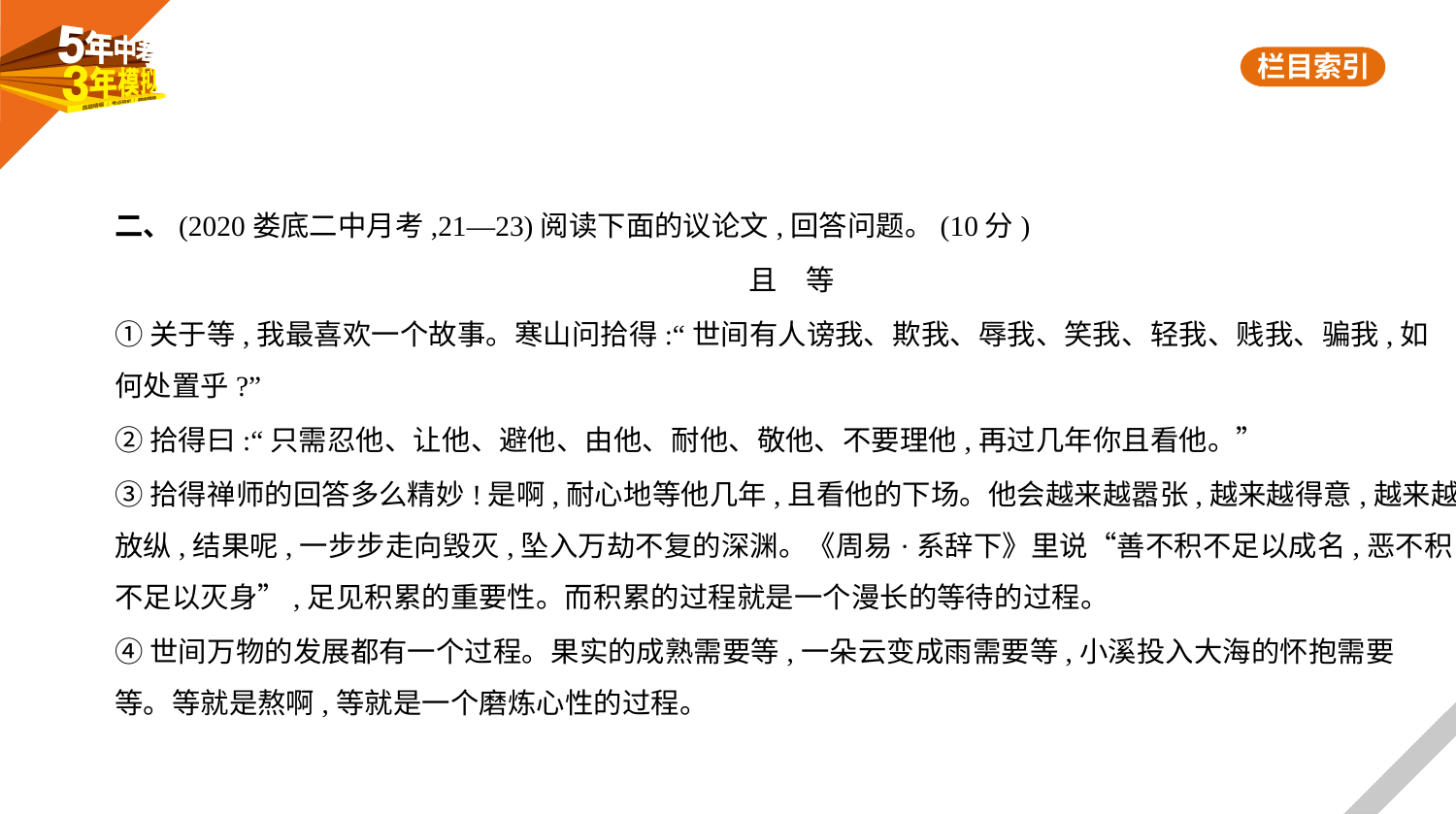

二、(2020娄底二中月考,21—23)阅读下面的议论文,回答问题。(10分)
且　等
①关于等,我最喜欢一个故事。寒山问拾得:“世间有人谤我、欺我、辱我、笑我、轻我、贱我、骗我,如
何处置乎?”
②拾得曰:“只需忍他、让他、避他、由他、耐他、敬他、不要理他,再过几年你且看他。”
③拾得禅师的回答多么精妙!是啊,耐心地等他几年,且看他的下场。他会越来越嚣张,越来越得意,越来越
放纵,结果呢,一步步走向毁灭,坠入万劫不复的深渊。《周易·系辞下》里说“善不积不足以成名,恶不积
不足以灭身”,足见积累的重要性。而积累的过程就是一个漫长的等待的过程。
④世间万物的发展都有一个过程。果实的成熟需要等,一朵云变成雨需要等,小溪投入大海的怀抱需要
等。等就是熬啊,等就是一个磨炼心性的过程。